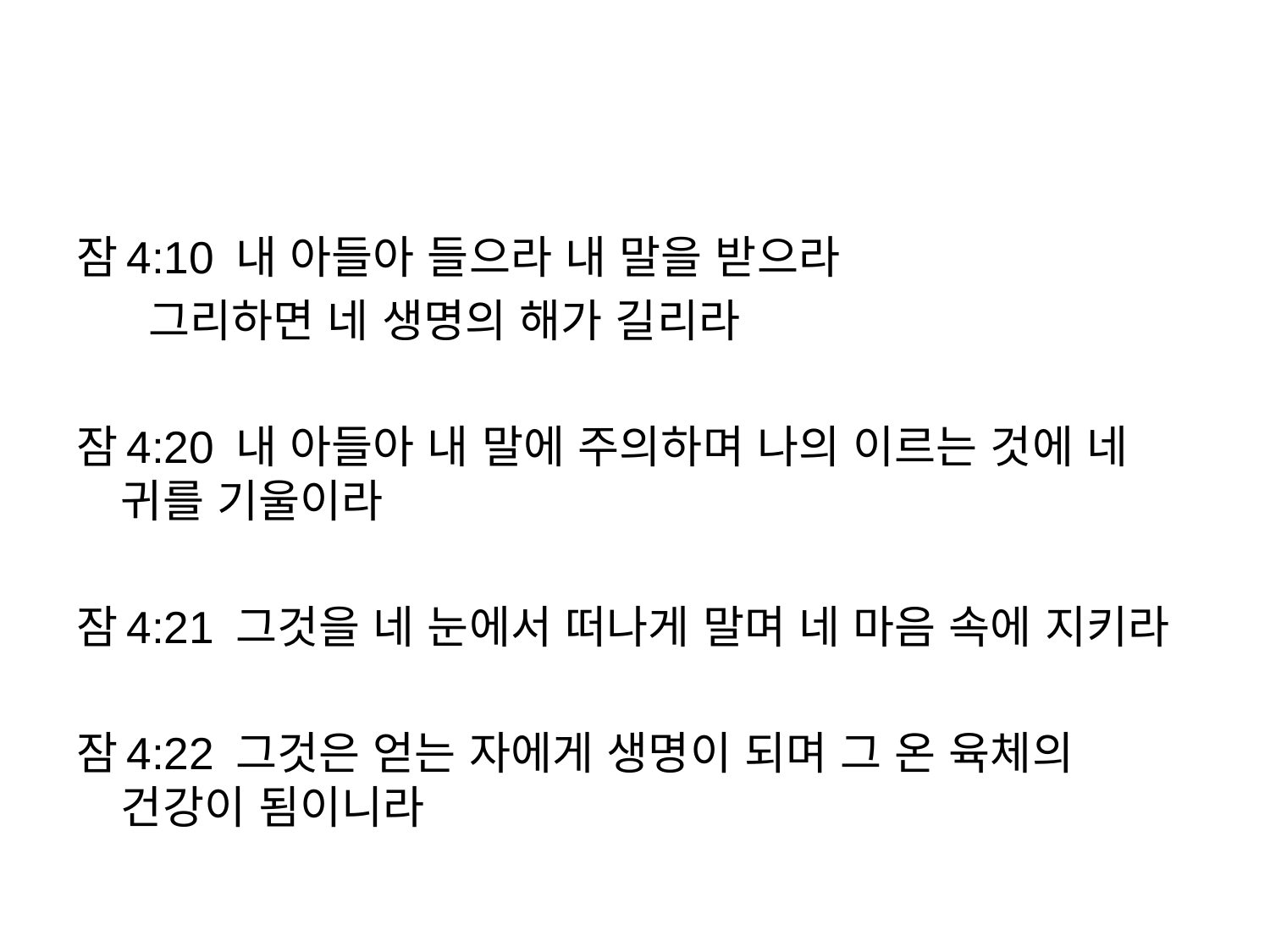

#
잠4:10 내 아들아 들으라 내 말을 받으라
     그리하면 네 생명의 해가 길리라

잠4:20 내 아들아 내 말에 주의하며 나의 이르는 것에 네 귀를 기울이라

잠4:21 그것을 네 눈에서 떠나게 말며 네 마음 속에 지키라

잠4:22 그것은 얻는 자에게 생명이 되며 그 온 육체의 건강이 됨이니라